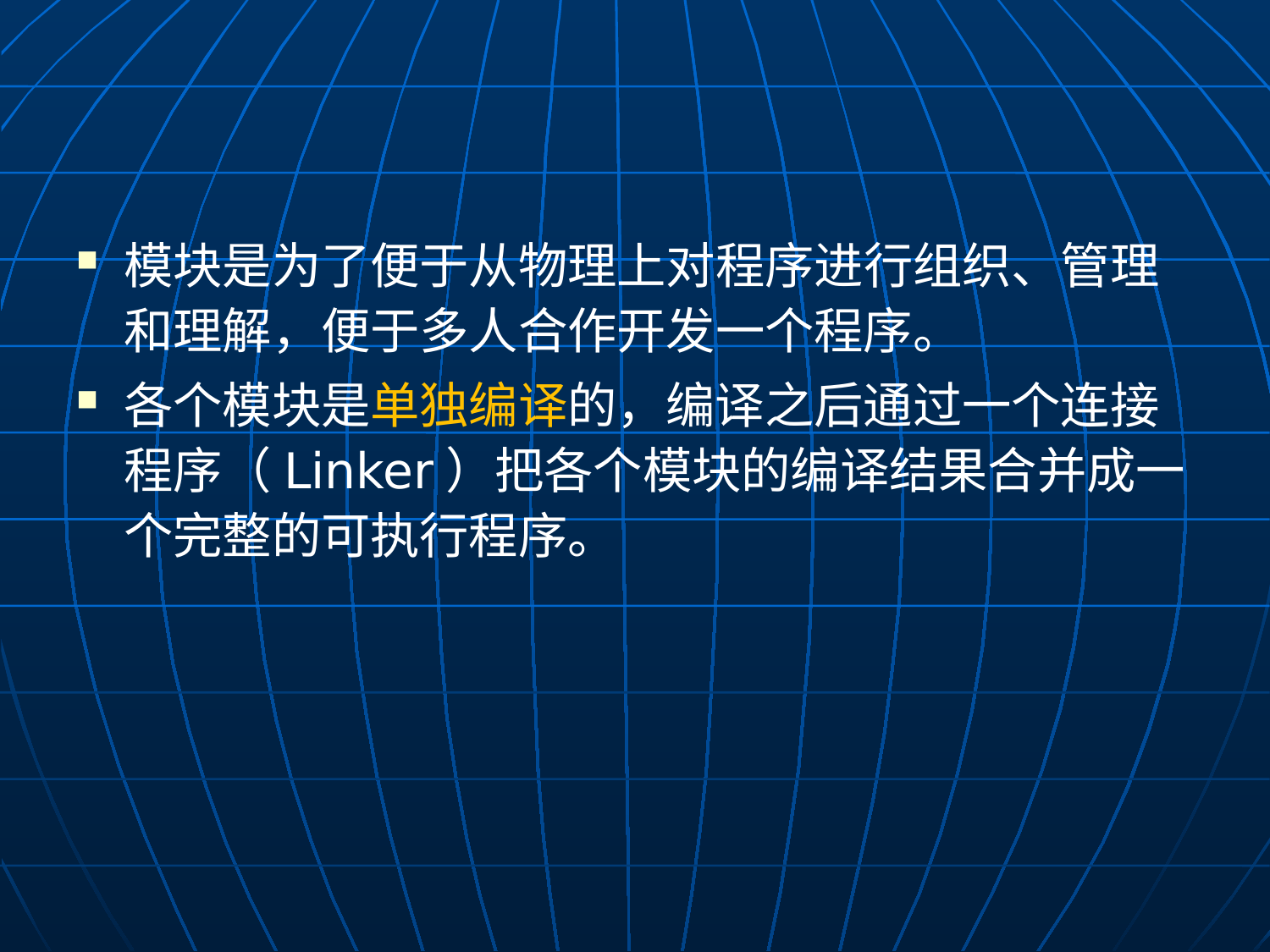

#
模块是为了便于从物理上对程序进行组织、管理和理解，便于多人合作开发一个程序。
各个模块是单独编译的，编译之后通过一个连接程序（Linker）把各个模块的编译结果合并成一个完整的可执行程序。